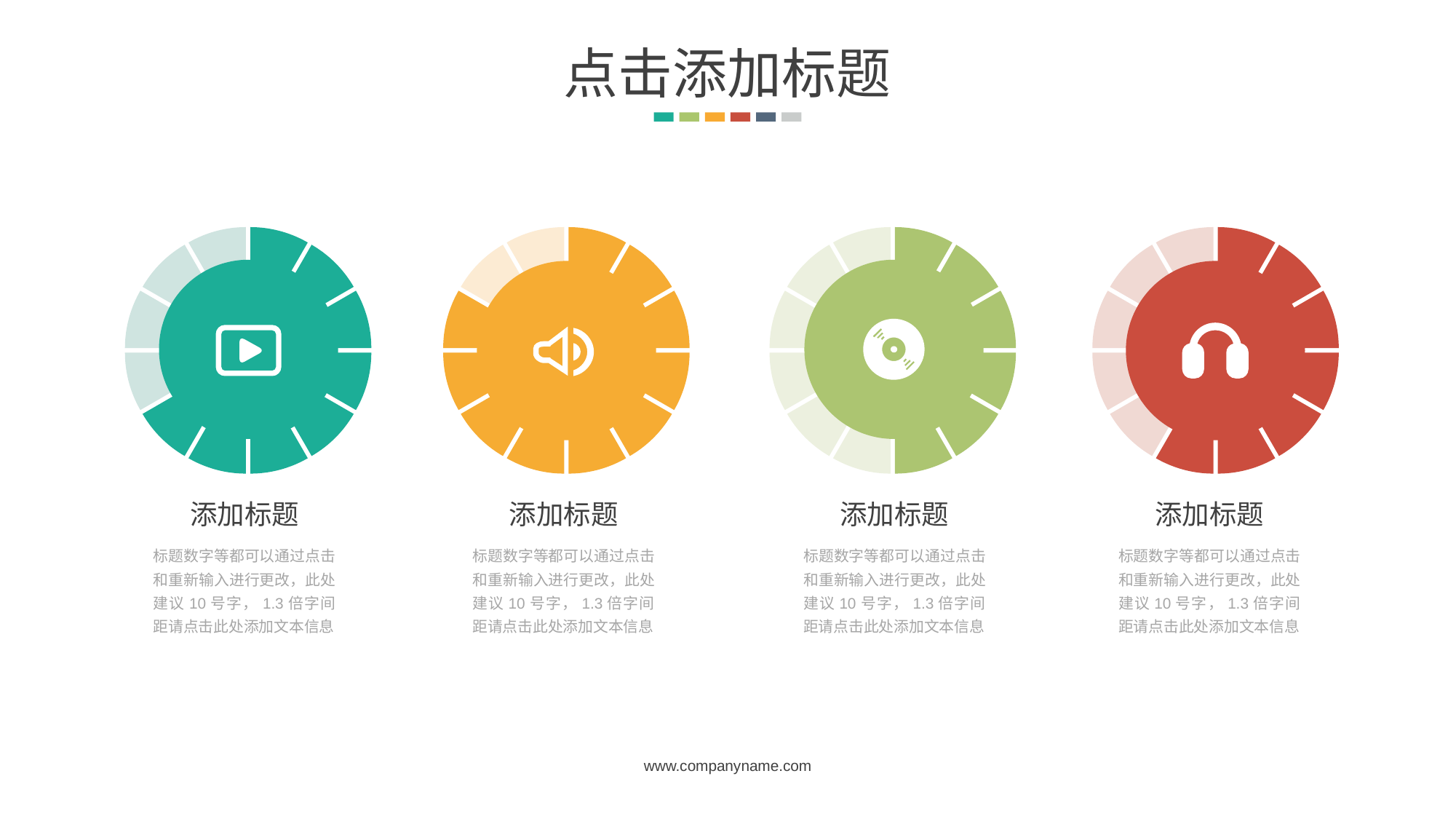

点击添加标题

### Chart

| Category | 销售额 |
|---|---|
| 第一季度 | 1.0 |
| 第二季度 | 1.0 |
| 第三季度 | 1.0 |
| 第四季度 | 1.0 |
| 第四季度 | 1.0 |
| 第四季度 | 1.0 |
| 第四季度 | 1.0 |
| 第四季度 | 1.0 |
| 第四季度 | 1.0 |
| 第四季度 | 1.0 |
| 第四季度 | 1.0 |
| 第四季度 | 1.0 |

### Chart

| Category | 销售额 |
|---|---|
| 第一季度 | 1.0 |
| 第二季度 | 1.0 |
| 第三季度 | 1.0 |
| 第四季度 | 1.0 |
| 第四季度 | 1.0 |
| 第四季度 | 1.0 |
| 第四季度 | 1.0 |
| 第四季度 | 1.0 |
| 第四季度 | 1.0 |
| 第四季度 | 1.0 |
| 第四季度 | 1.0 |
| 第四季度 | 1.0 |

### Chart

| Category | 销售额 |
|---|---|
| 第一季度 | 1.0 |
| 第二季度 | 1.0 |
| 第三季度 | 1.0 |
| 第四季度 | 1.0 |
| 第四季度 | 1.0 |
| 第四季度 | 1.0 |
| 第四季度 | 1.0 |
| 第四季度 | 1.0 |
| 第四季度 | 1.0 |
| 第四季度 | 1.0 |
| 第四季度 | 1.0 |
| 第四季度 | 1.0 |

### Chart

| Category | 销售额 |
|---|---|
| 第一季度 | 1.0 |
| 第二季度 | 1.0 |
| 第三季度 | 1.0 |
| 第四季度 | 1.0 |
| 第四季度 | 1.0 |
| 第四季度 | 1.0 |
| 第四季度 | 1.0 |
| 第四季度 | 1.0 |
| 第四季度 | 1.0 |
| 第四季度 | 1.0 |
| 第四季度 | 1.0 |
| 第四季度 | 1.0 |

添加标题
添加标题
添加标题
添加标题
标题数字等都可以通过点击和重新输入进行更改，此处建议10号字，1.3倍字间距请点击此处添加文本信息
标题数字等都可以通过点击和重新输入进行更改，此处建议10号字，1.3倍字间距请点击此处添加文本信息
标题数字等都可以通过点击和重新输入进行更改，此处建议10号字，1.3倍字间距请点击此处添加文本信息
标题数字等都可以通过点击和重新输入进行更改，此处建议10号字，1.3倍字间距请点击此处添加文本信息